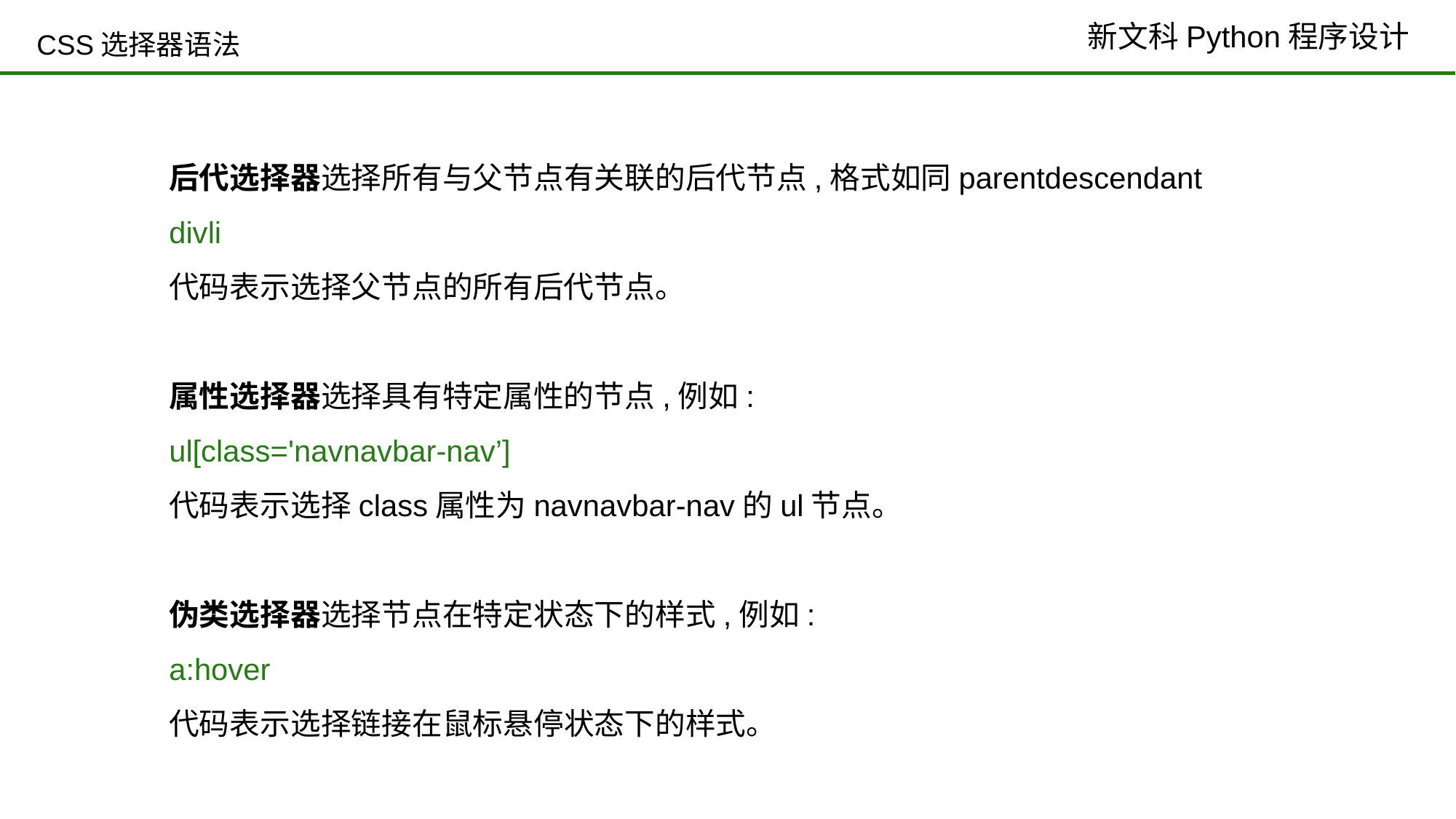

# CSS选择器语法
后代选择器选择所有与父节点有关联的后代节点,格式如同parentdescendant
divli
代码表示选择父节点的所有后代节点。

属性选择器选择具有特定属性的节点,例如:
ul[class='navnavbar-nav’]
代码表示选择class属性为navnavbar-nav的ul节点。

伪类选择器选择节点在特定状态下的样式,例如:
a:hover
代码表示选择链接在鼠标悬停状态下的样式。